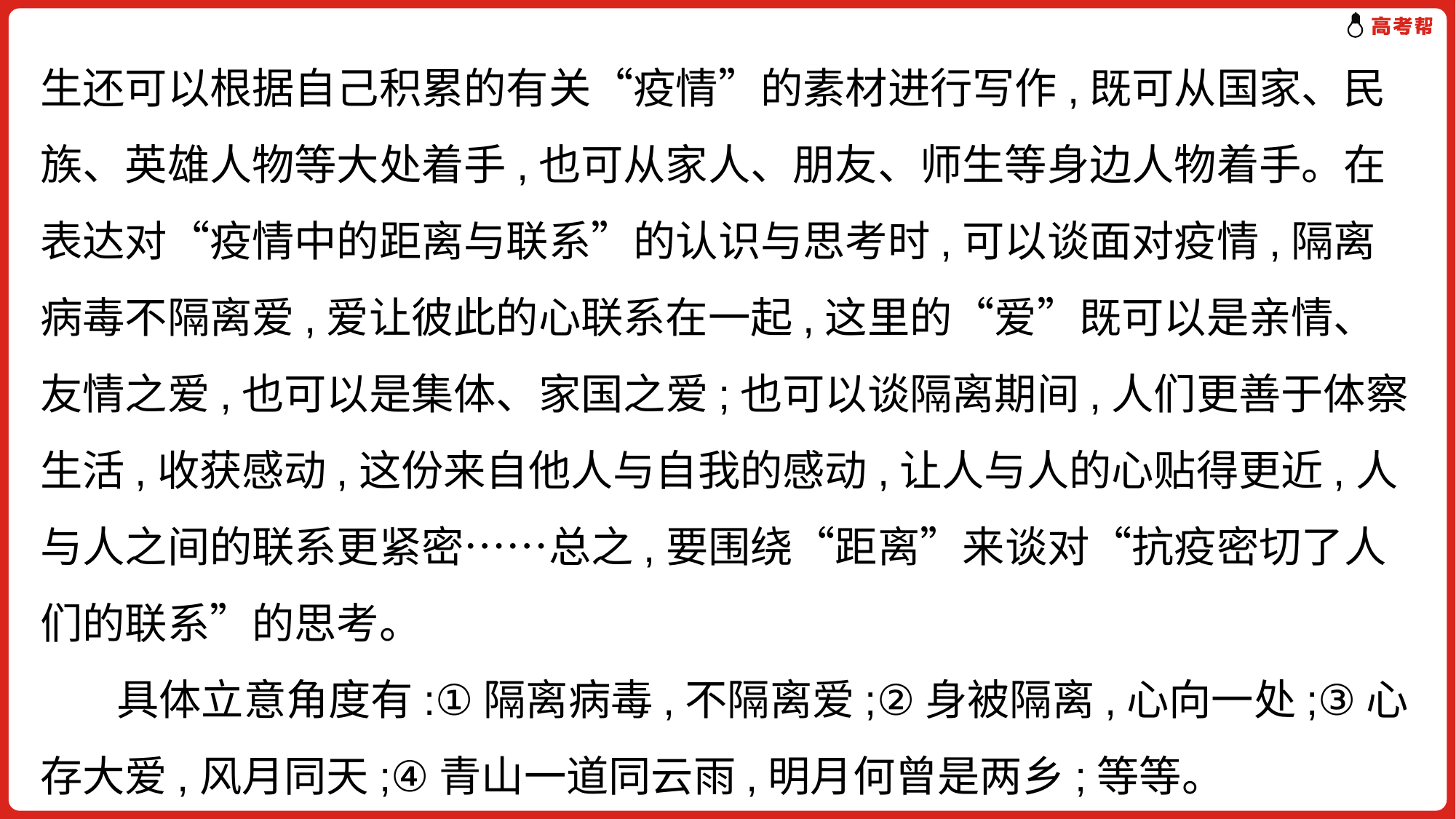

生还可以根据自己积累的有关“疫情”的素材进行写作,既可从国家、民族、英雄人物等大处着手,也可从家人、朋友、师生等身边人物着手。在表达对“疫情中的距离与联系”的认识与思考时,可以谈面对疫情,隔离病毒不隔离爱,爱让彼此的心联系在一起,这里的“爱”既可以是亲情、友情之爱,也可以是集体、家国之爱;也可以谈隔离期间,人们更善于体察生活,收获感动,这份来自他人与自我的感动,让人与人的心贴得更近,人与人之间的联系更紧密……总之,要围绕“距离”来谈对“抗疫密切了人们的联系”的思考。
       具体立意角度有:①隔离病毒,不隔离爱;②身被隔离,心向一处;③心存大爱,风月同天;④青山一道同云雨,明月何曾是两乡;等等。